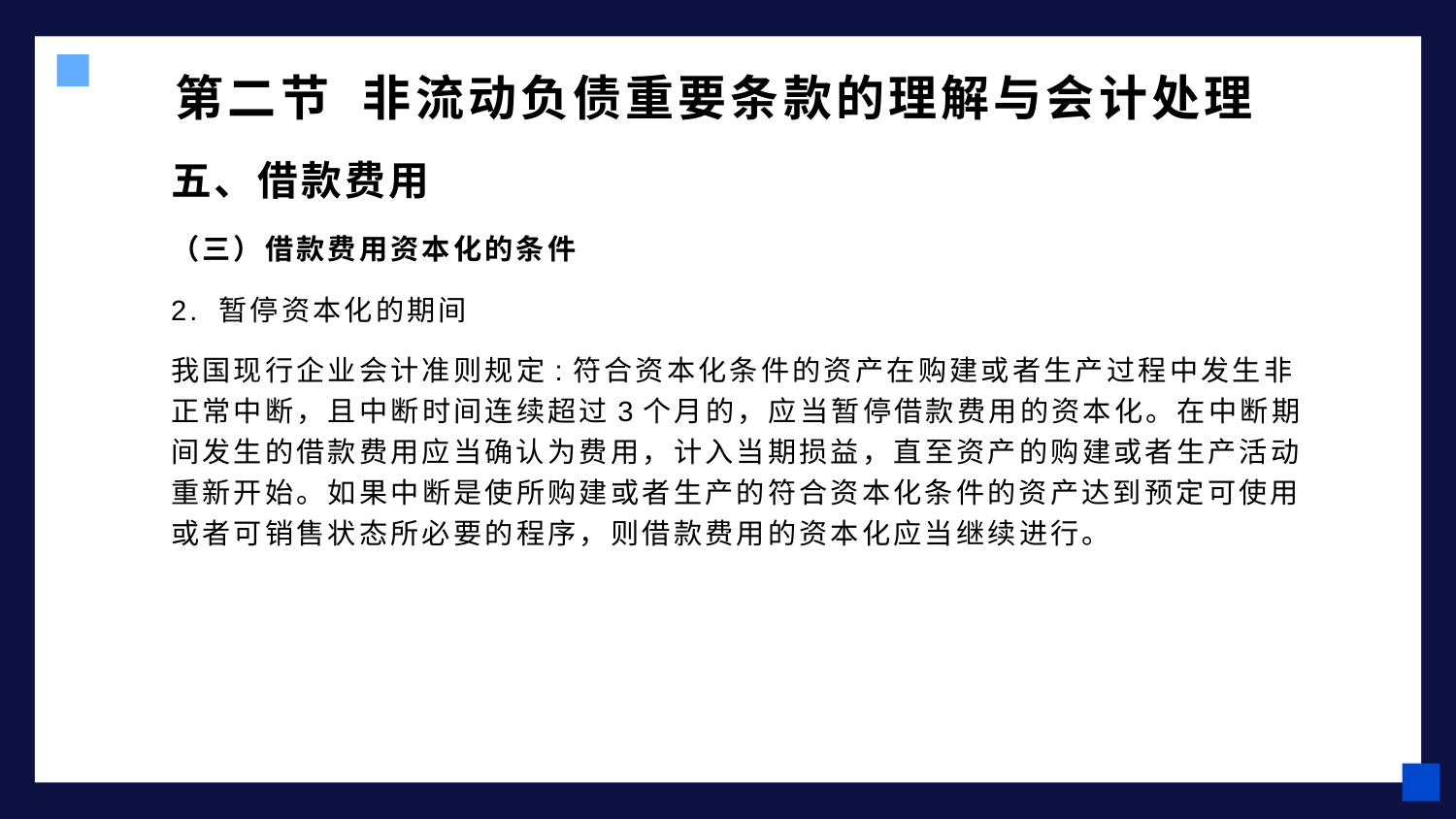

# 第二节  非流动负债重要条款的理解与会计处理
五、借款费用
（三）借款费用资本化的条件
2. 暂停资本化的期间
我国现行企业会计准则规定:符合资本化条件的资产在购建或者生产过程中发生非正常中断，且中断时间连续超过3个月的，应当暂停借款费用的资本化。在中断期间发生的借款费用应当确认为费用，计入当期损益，直至资产的购建或者生产活动重新开始。如果中断是使所购建或者生产的符合资本化条件的资产达到预定可使用或者可销售状态所必要的程序，则借款费用的资本化应当继续进行。